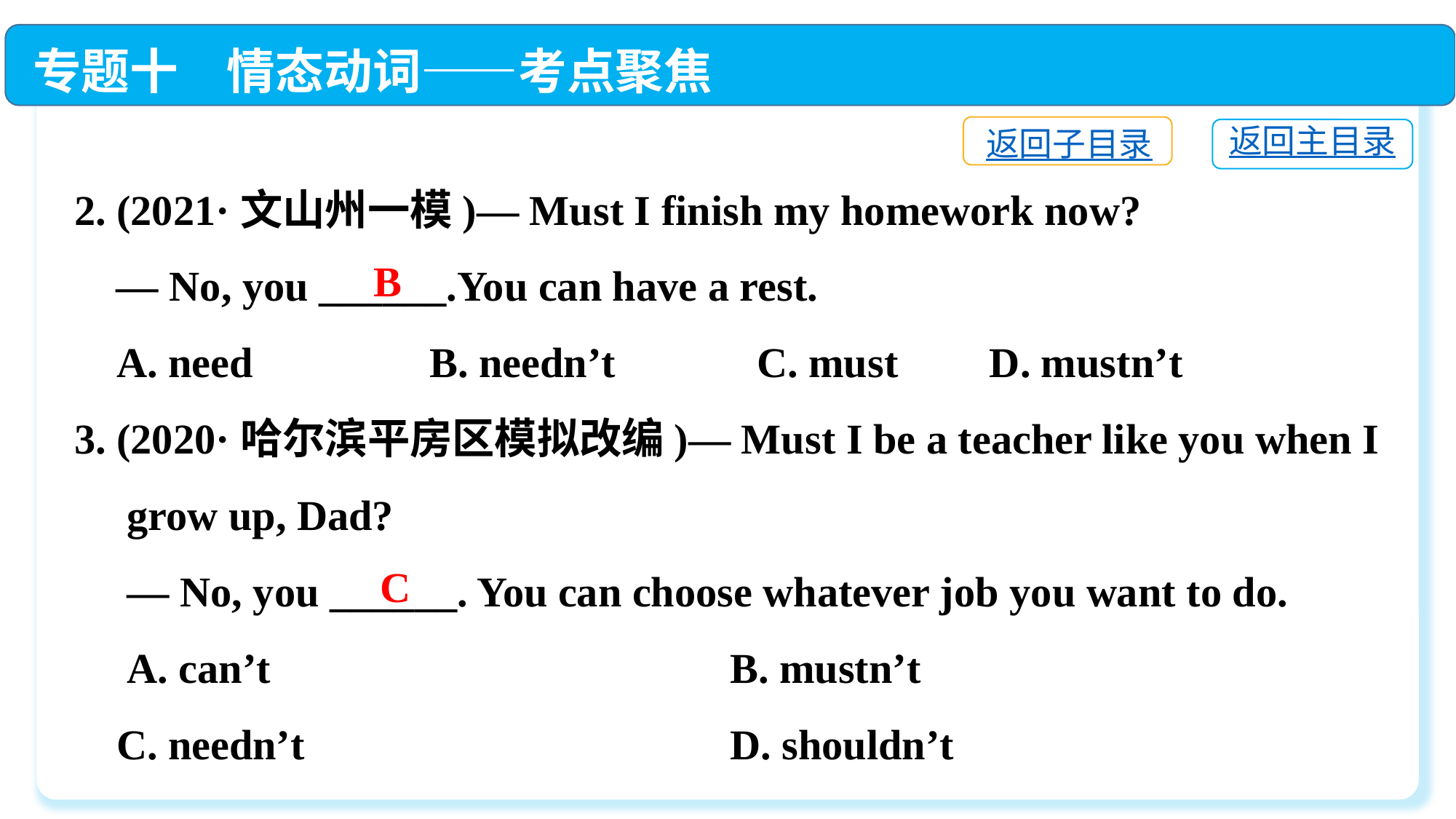

专题十　情态动词——考点聚焦

返回子目录
返回主目录
2. (2021·文山州一模)— Must I finish my homework now?
    — No, you ______.You can have a rest.
    A. need	             B. needn’t	             C. must	    D. mustn’t
3. (2020·哈尔滨平房区模拟改编)— Must I be a teacher like you when I
     grow up, Dad?
     — No, you ______. You can choose whatever job you want to do.
     A. can’t　　 	                                 B. mustn’t
    C. needn’t　　	                                 D. shouldn’t

B
C